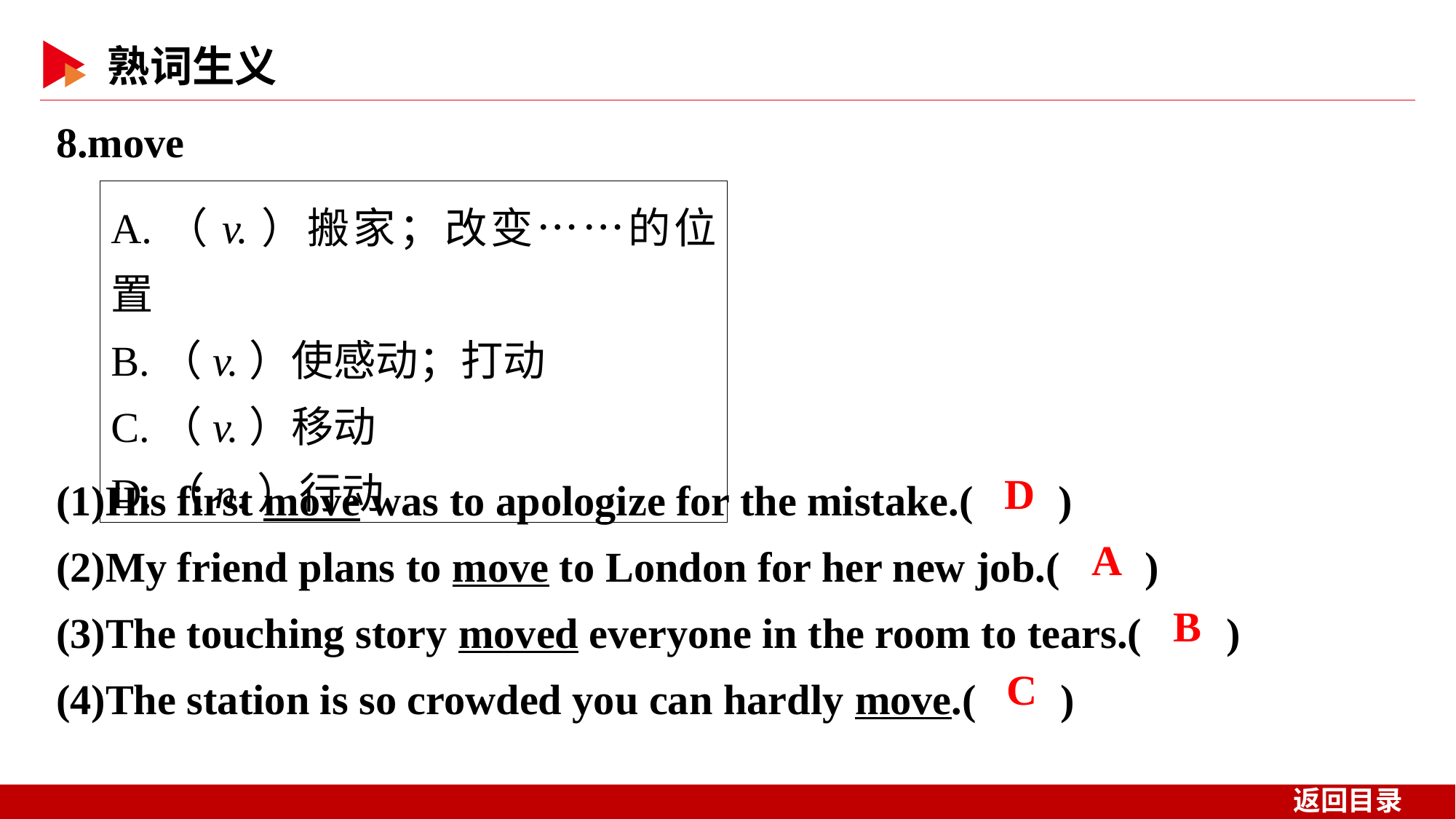

8.move
A.（v.）搬家；改变……的位置
B.（v.）使感动；打动
C.（v.）移动
D.（n.）行动
(1)His first move was to apologize for the mistake.(        )
(2)My friend plans to move to London for her new job.(        )
(3)The touching story moved everyone in the room to tears.(        )
(4)The station is so crowded you can hardly move.(        )
   D
   A
   B
   C